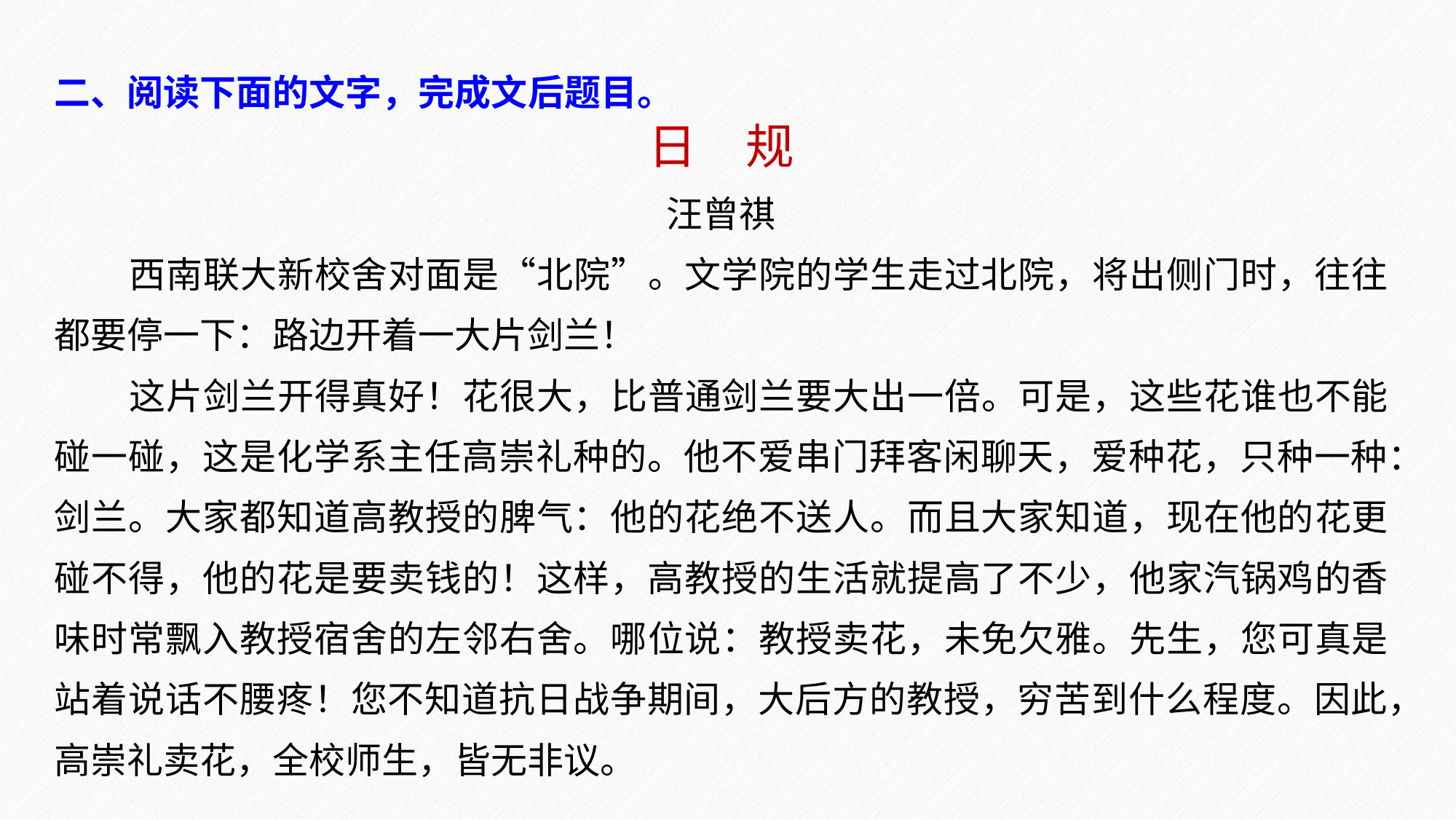

二、阅读下面的文字，完成文后题目。
日　规
汪曾祺
西南联大新校舍对面是“北院”。文学院的学生走过北院，将出侧门时，往往都要停一下：路边开着一大片剑兰！
这片剑兰开得真好！花很大，比普通剑兰要大出一倍。可是，这些花谁也不能碰一碰，这是化学系主任高崇礼种的。他不爱串门拜客闲聊天，爱种花，只种一种：剑兰。大家都知道高教授的脾气：他的花绝不送人。而且大家知道，现在他的花更碰不得，他的花是要卖钱的！这样，高教授的生活就提高了不少，他家汽锅鸡的香味时常飘入教授宿舍的左邻右舍。哪位说：教授卖花，未免欠雅。先生，您可真是站着说话不腰疼！您不知道抗日战争期间，大后方的教授，穷苦到什么程度。因此，高崇礼卖花，全校师生，皆无非议。